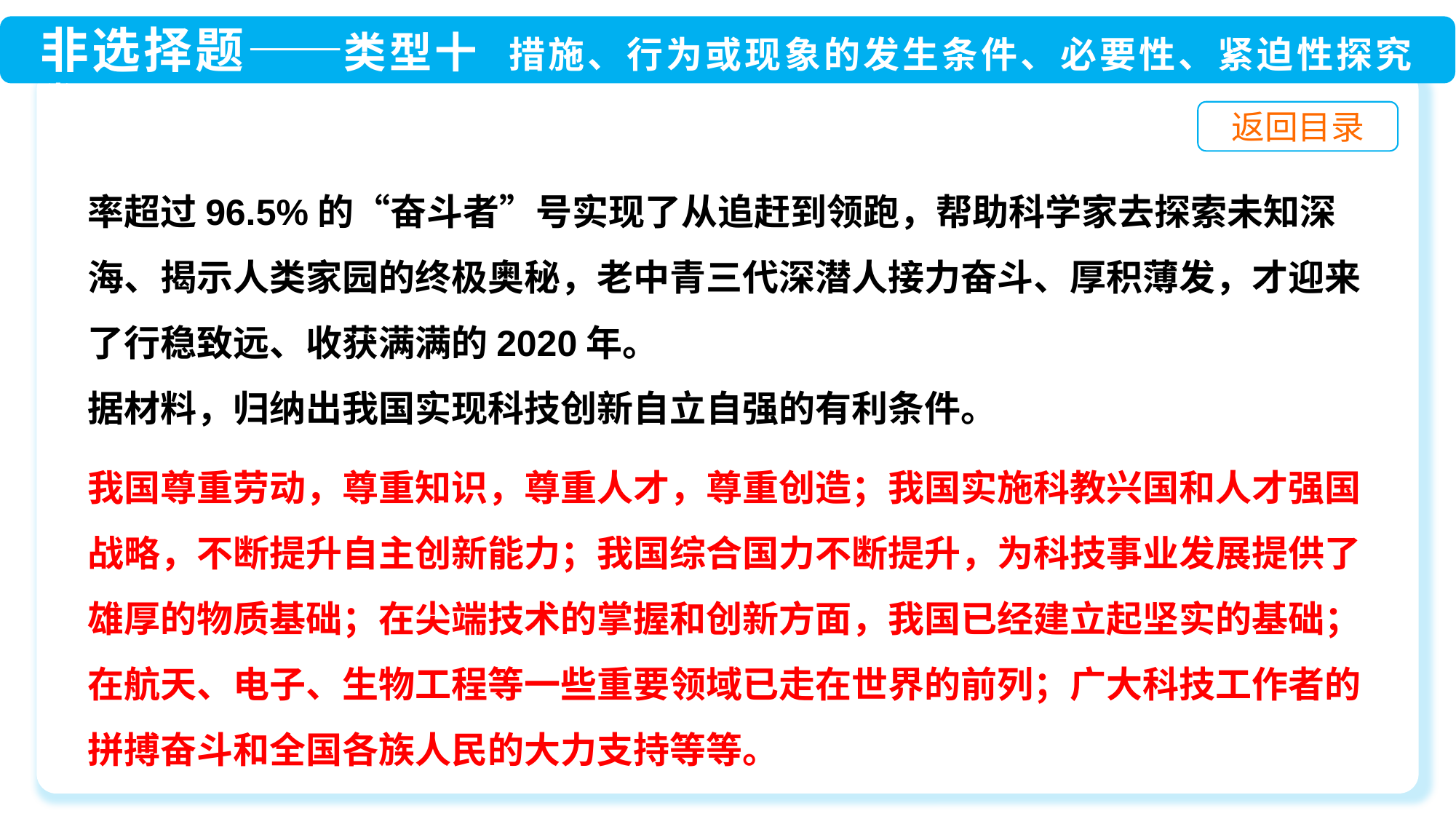

率超过96.5%的“奋斗者”号实现了从追赶到领跑，帮助科学家去探索未知深海、揭示人类家园的终极奥秘，老中青三代深潜人接力奋斗、厚积薄发，才迎来了行稳致远、收获满满的2020年。
据材料，归纳出我国实现科技创新自立自强的有利条件。
我国尊重劳动，尊重知识，尊重人才，尊重创造；我国实施科教兴国和人才强国战略，不断提升自主创新能力；我国综合国力不断提升，为科技事业发展提供了雄厚的物质基础；在尖端技术的掌握和创新方面，我国已经建立起坚实的基础；在航天、电子、生物工程等一些重要领域已走在世界的前列；广大科技工作者的拼搏奋斗和全国各族人民的大力支持等等。